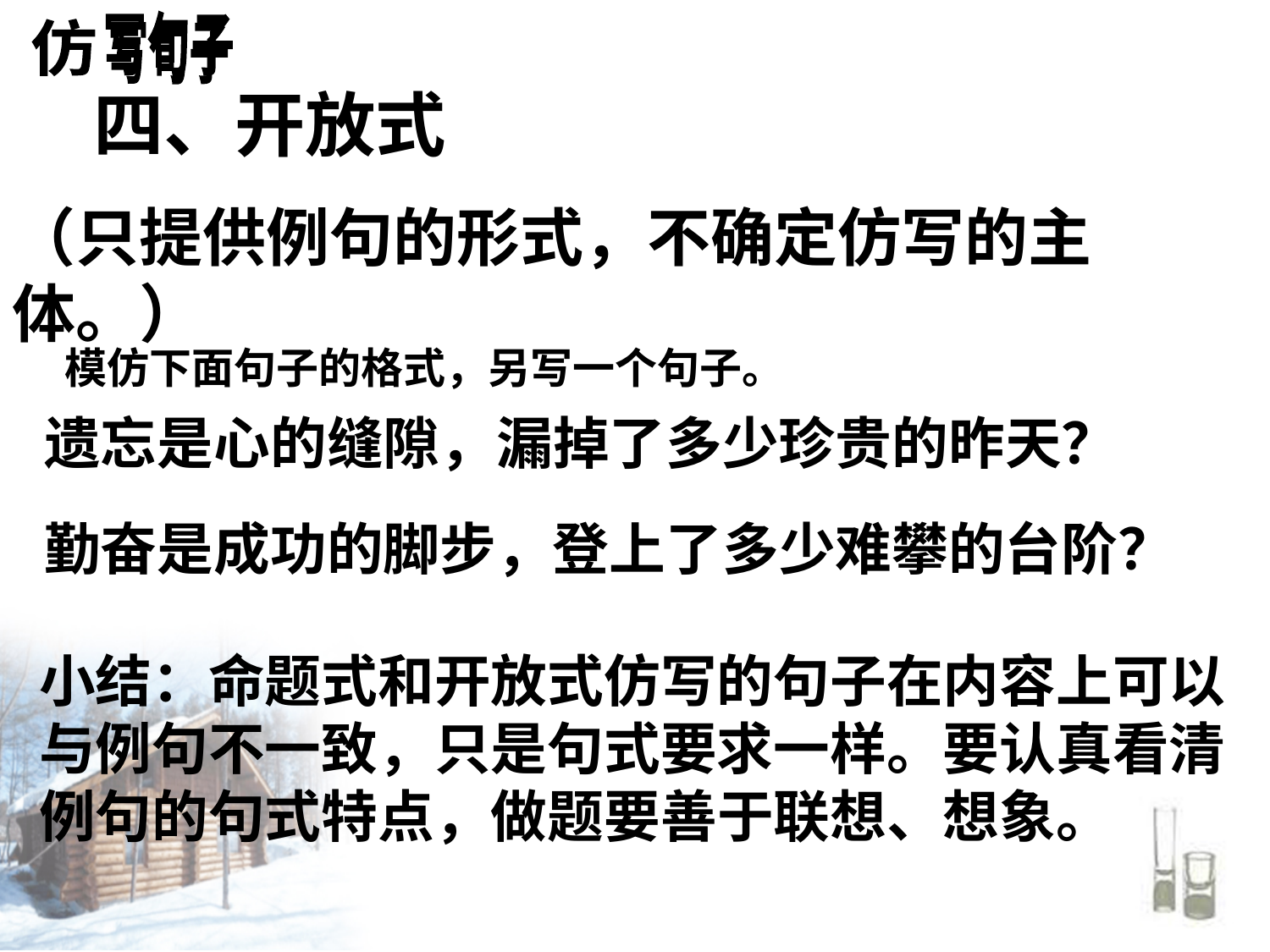

四、开放式
（只提供例句的形式，不确定仿写的主体。）
模仿下面句子的格式，另写一个句子。
遗忘是心的缝隙，漏掉了多少珍贵的昨天？
勤奋是成功的脚步，登上了多少难攀的台阶？
小结：命题式和开放式仿写的句子在内容上可以与例句不一致，只是句式要求一样。要认真看清例句的句式特点，做题要善于联想、想象。